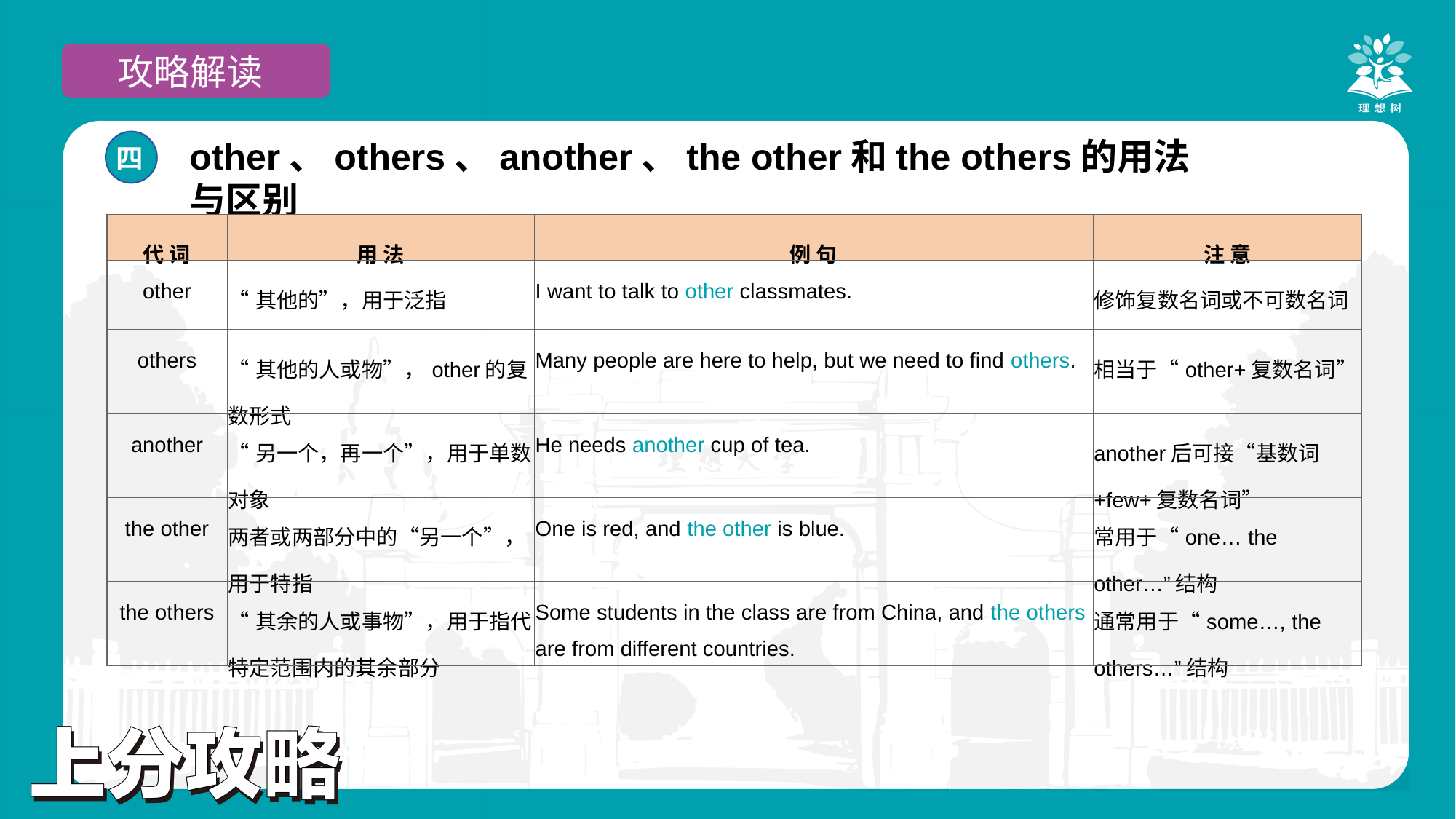

攻略解读
other、others、another、the other和the others的用法与区别

四
| 代 词 | 用 法 | 例 句 | 注 意 |
| --- | --- | --- | --- |
| other | “其他的”，用于泛指 | I want to talk to other classmates. | 修饰复数名词或不可数名词 |
| others | “其他的人或物”，other的复数形式 | Many people are here to help, but we need to find others. | 相当于“other+复数名词” |
| another | “另一个，再一个”，用于单数对象 | He needs another cup of tea. | another后可接“基数词+few+复数名词” |
| the other | 两者或两部分中的“另一个”，用于特指 | One is red, and the other is blue. | 常用于“one… the other…”结构 |
| the others | “其余的人或事物”，用于指代特定范围内的其余部分 | Some students in the class are from China, and the others are from different countries. | 通常用于“some…, the others…”结构 |